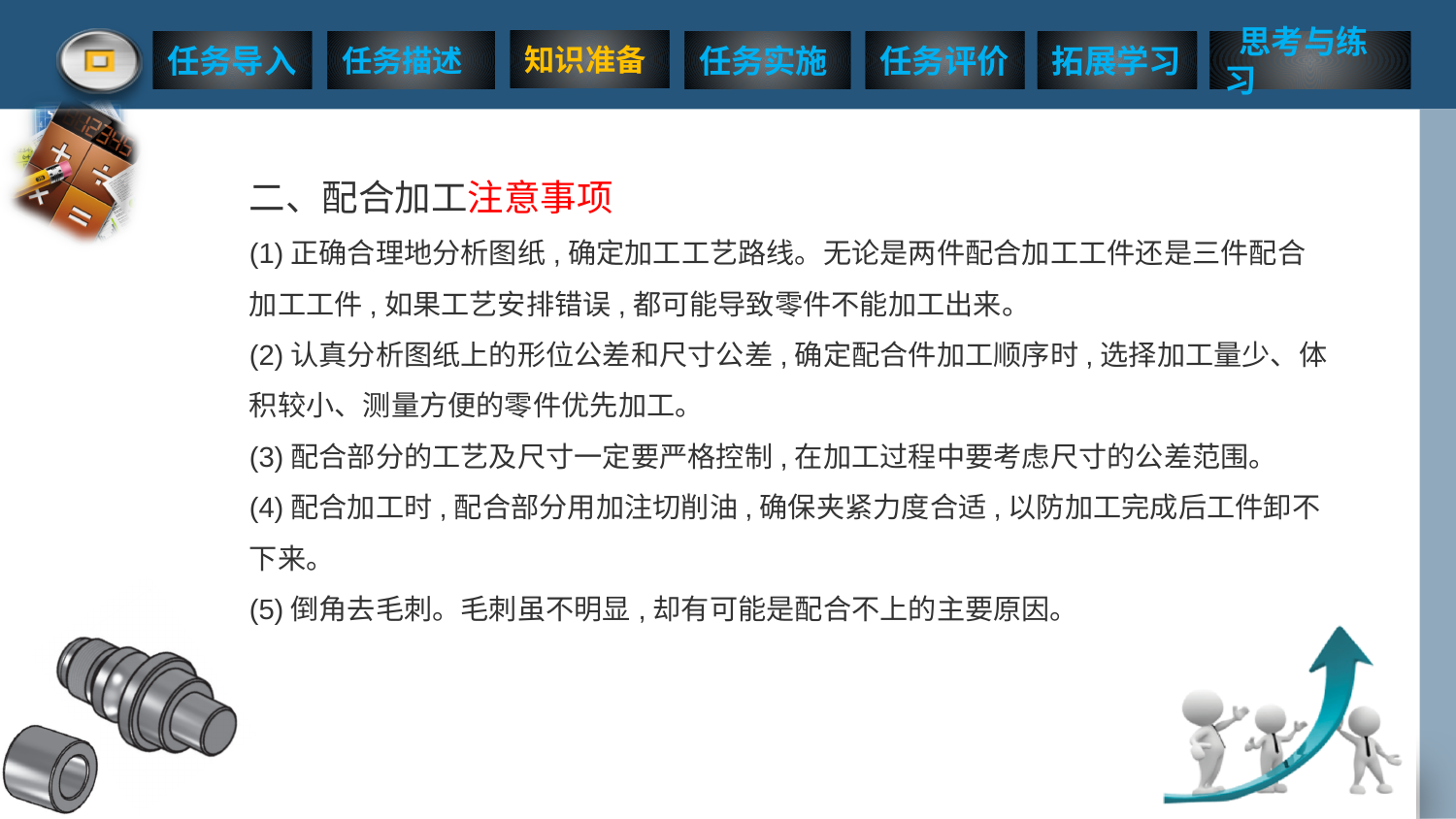

二、配合加工注意事项
(1)正确合理地分析图纸,确定加工工艺路线。无论是两件配合加工工件还是三件配合
加工工件,如果工艺安排错误,都可能导致零件不能加工出来。
(2)认真分析图纸上的形位公差和尺寸公差,确定配合件加工顺序时,选择加工量少、体
积较小、测量方便的零件优先加工。
(3)配合部分的工艺及尺寸一定要严格控制,在加工过程中要考虑尺寸的公差范围。
(4)配合加工时,配合部分用加注切削油,确保夹紧力度合适,以防加工完成后工件卸不下来。
(5)倒角去毛刺。毛刺虽不明显,却有可能是配合不上的主要原因。